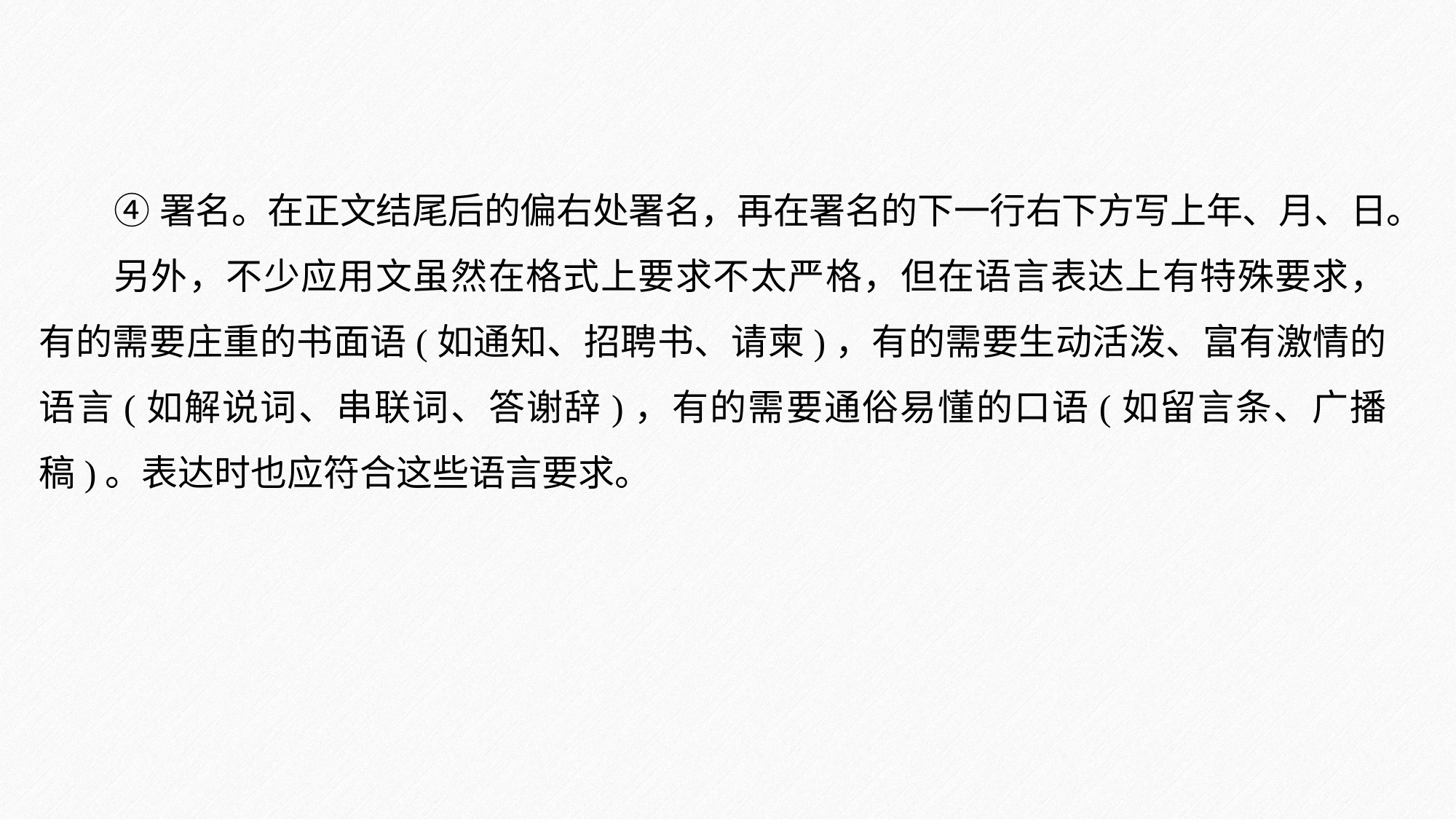

④署名。在正文结尾后的偏右处署名，再在署名的下一行右下方写上年、月、日。
另外，不少应用文虽然在格式上要求不太严格，但在语言表达上有特殊要求，有的需要庄重的书面语(如通知、招聘书、请柬)，有的需要生动活泼、富有激情的语言(如解说词、串联词、答谢辞)，有的需要通俗易懂的口语(如留言条、广播稿)。表达时也应符合这些语言要求。